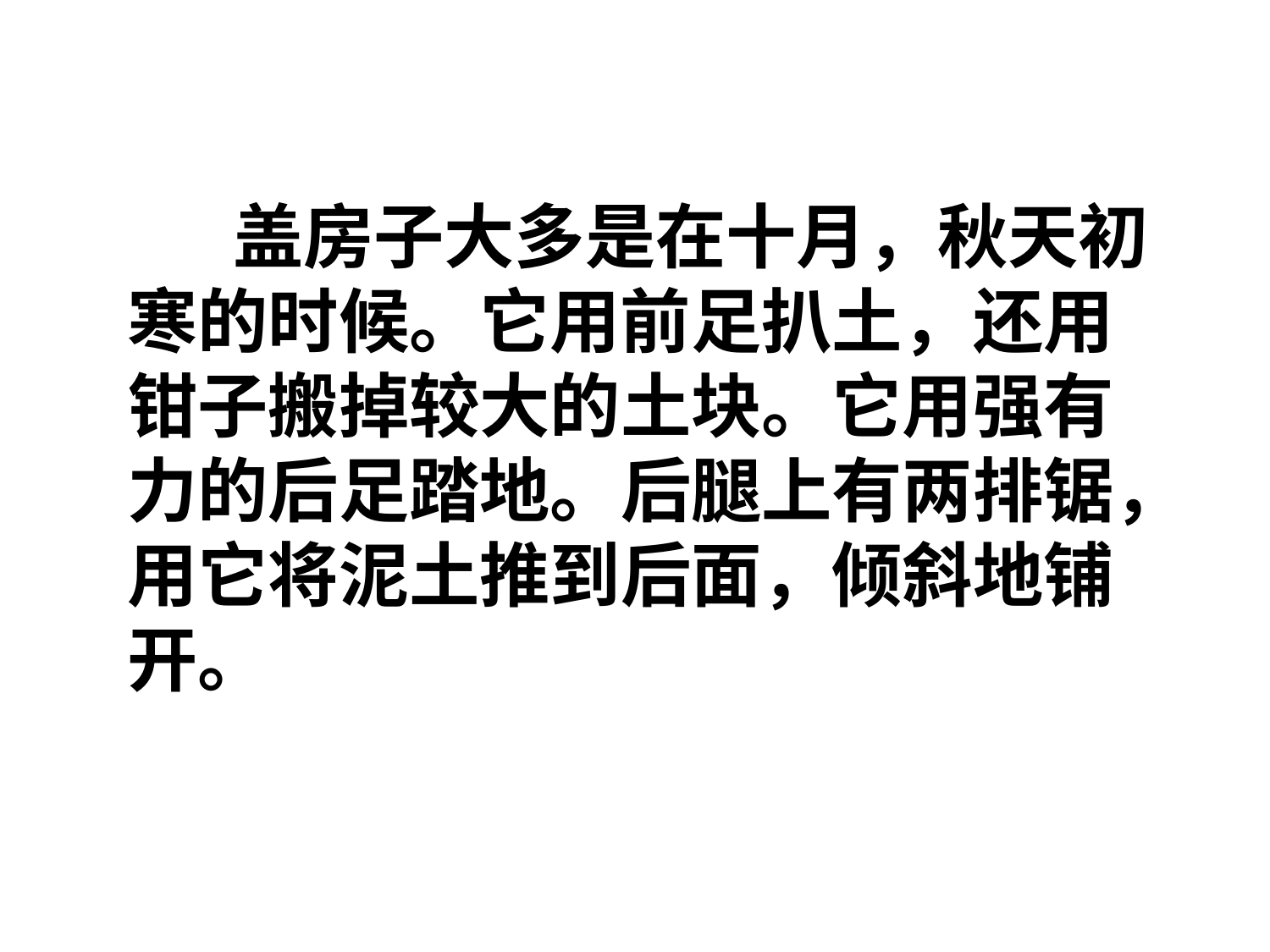

盖房子大多是在十月，秋天初寒的时候。它用前足扒土，还用钳子搬掉较大的土块。它用强有力的后足踏地。后腿上有两排锯，用它将泥土推到后面，倾斜地铺开。